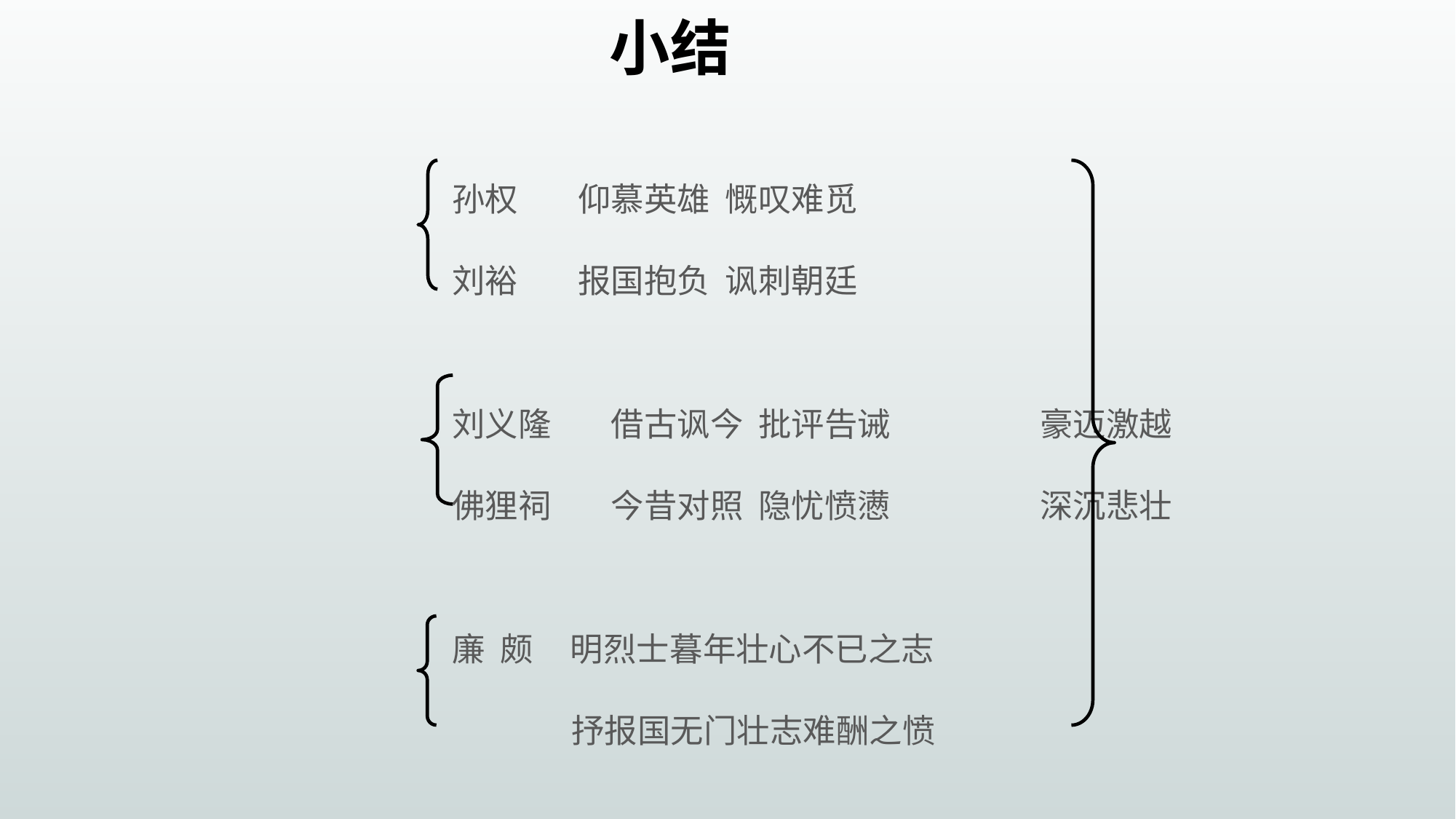

小结
孙权        仰慕英雄  慨叹难觅
刘裕        报国抱负  讽刺朝廷

刘义隆        借古讽今  批评告诫                    豪迈激越
佛狸祠        今昔对照  隐忧愤懑                    深沉悲壮

廉  颇     明烈士暮年壮心不已之志
               抒报国无门壮志难酬之愤